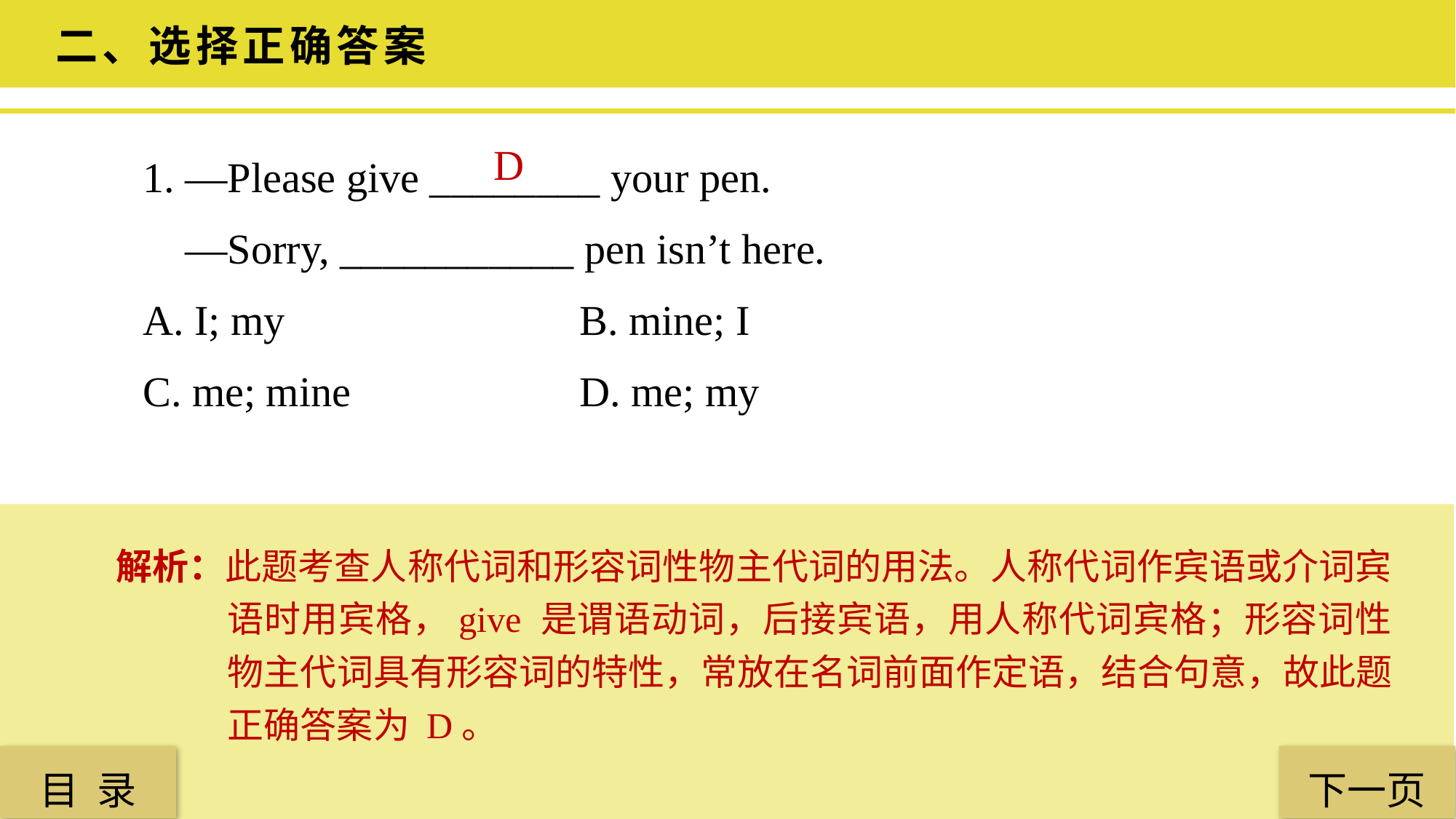

二、选择正确答案
1. —Please give ________ your pen.
    —Sorry, ___________ pen isn’t here.
A. I; my 			B. mine; I
C. me; mine 		D. me; my

D
解析：此题考查人称代词和形容词性物主代词的用法。人称代词作宾语或介词宾语时用宾格，give 是谓语动词，后接宾语，用人称代词宾格；形容词性物主代词具有形容词的特性，常放在名词前面作定语，结合句意，故此题正确答案为 D。